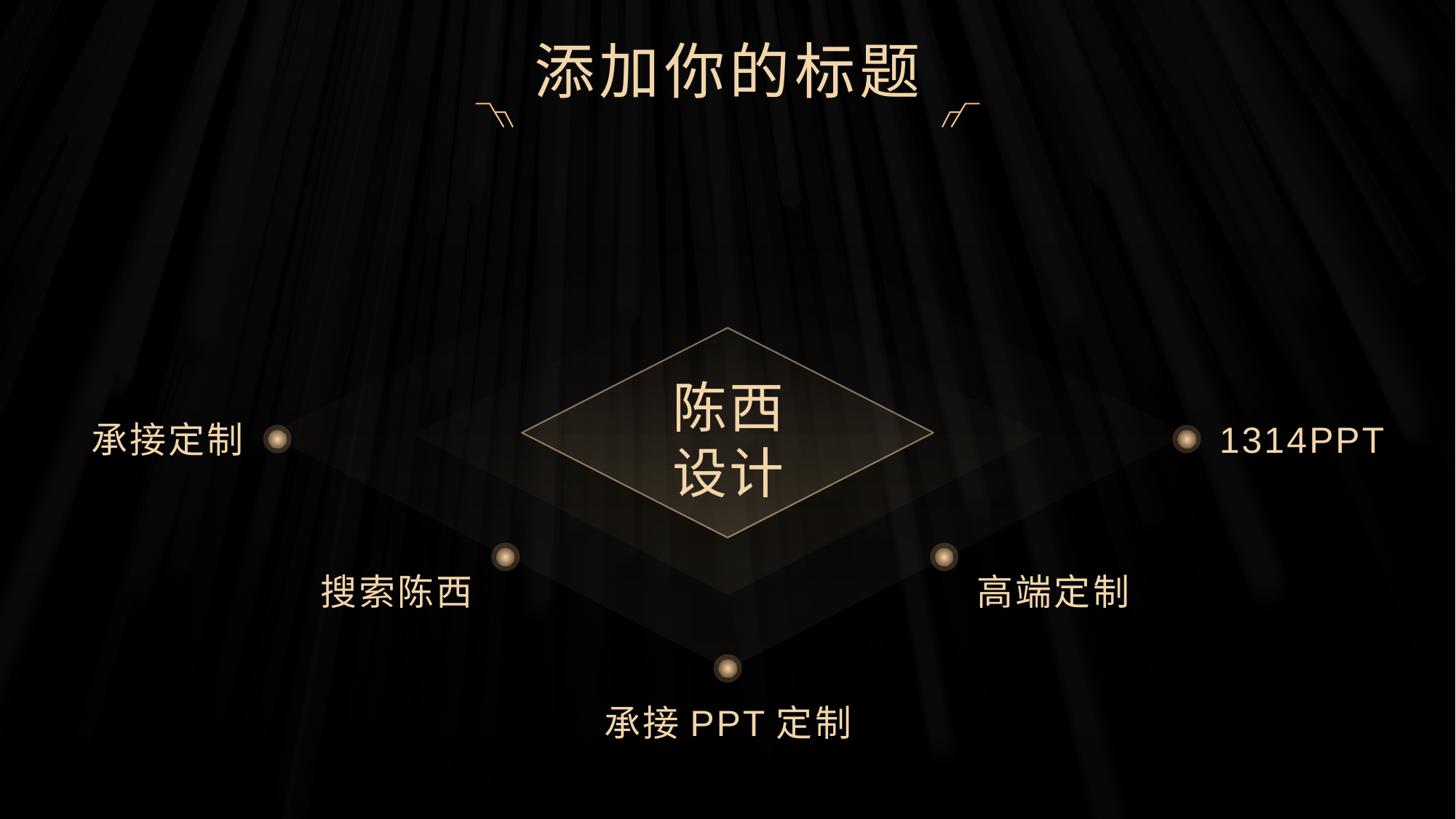

©版权所有：陈西设计之家(微信号：2090298045）
©版权所属公司：合肥陈西文化传媒科技有限公司
©版权所有：陈西设计之家(微信号：2090298045）
©版权所属公司：合肥陈西文化传媒科技有限公司

添加你的标题

陈西
设计
承接定制
1314PPT

搜索陈西
高端定制

承接PPT定制
©版权所有：陈西设计之家(微信号：2090298045）
©版权所属公司：合肥陈西文化传媒科技有限公司